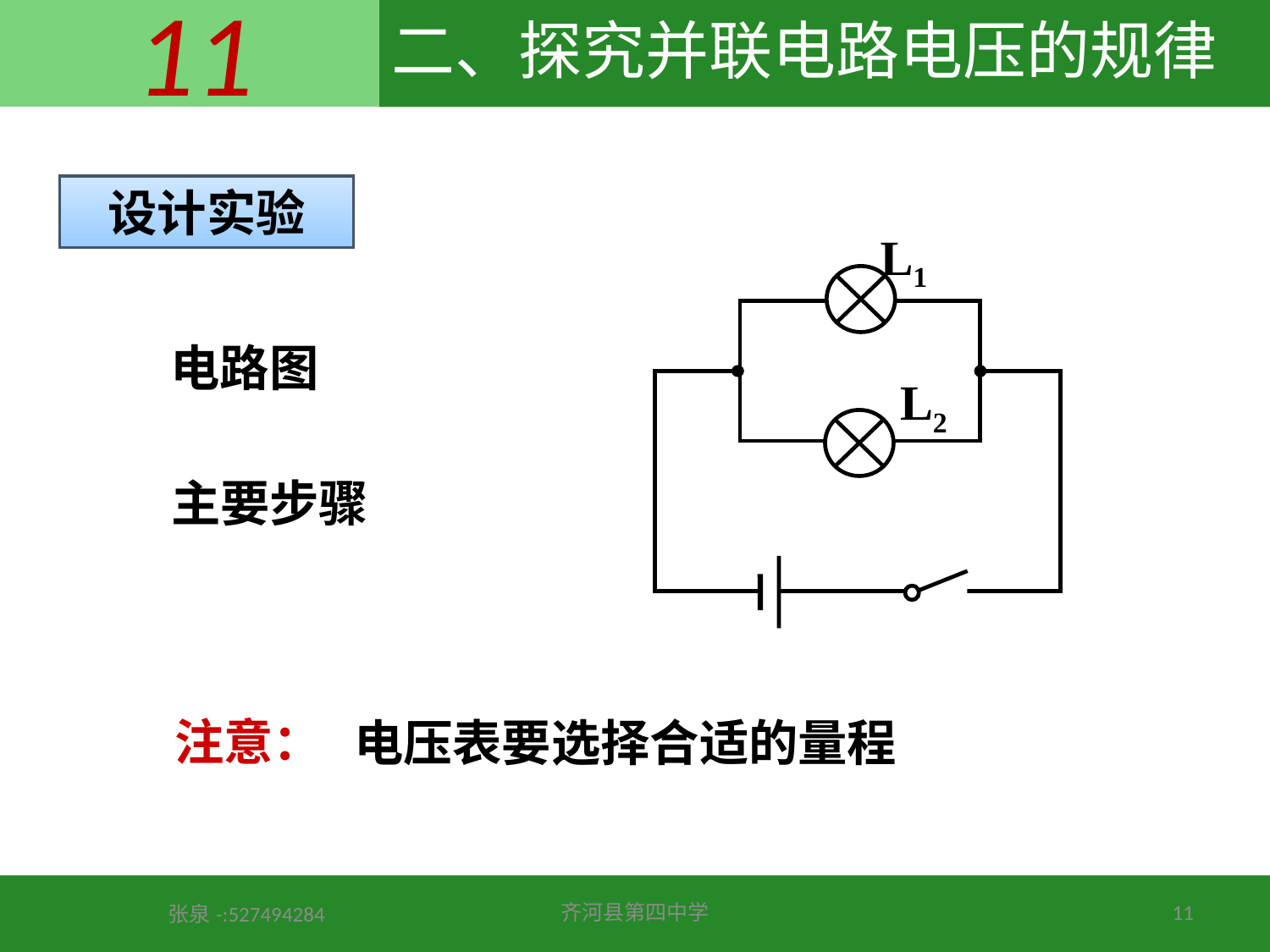

# 二、探究并联电路电压的规律
设计实验
L1

L2

　　电路图
　　主要步骤
　　注意：
电压表要选择合适的量程